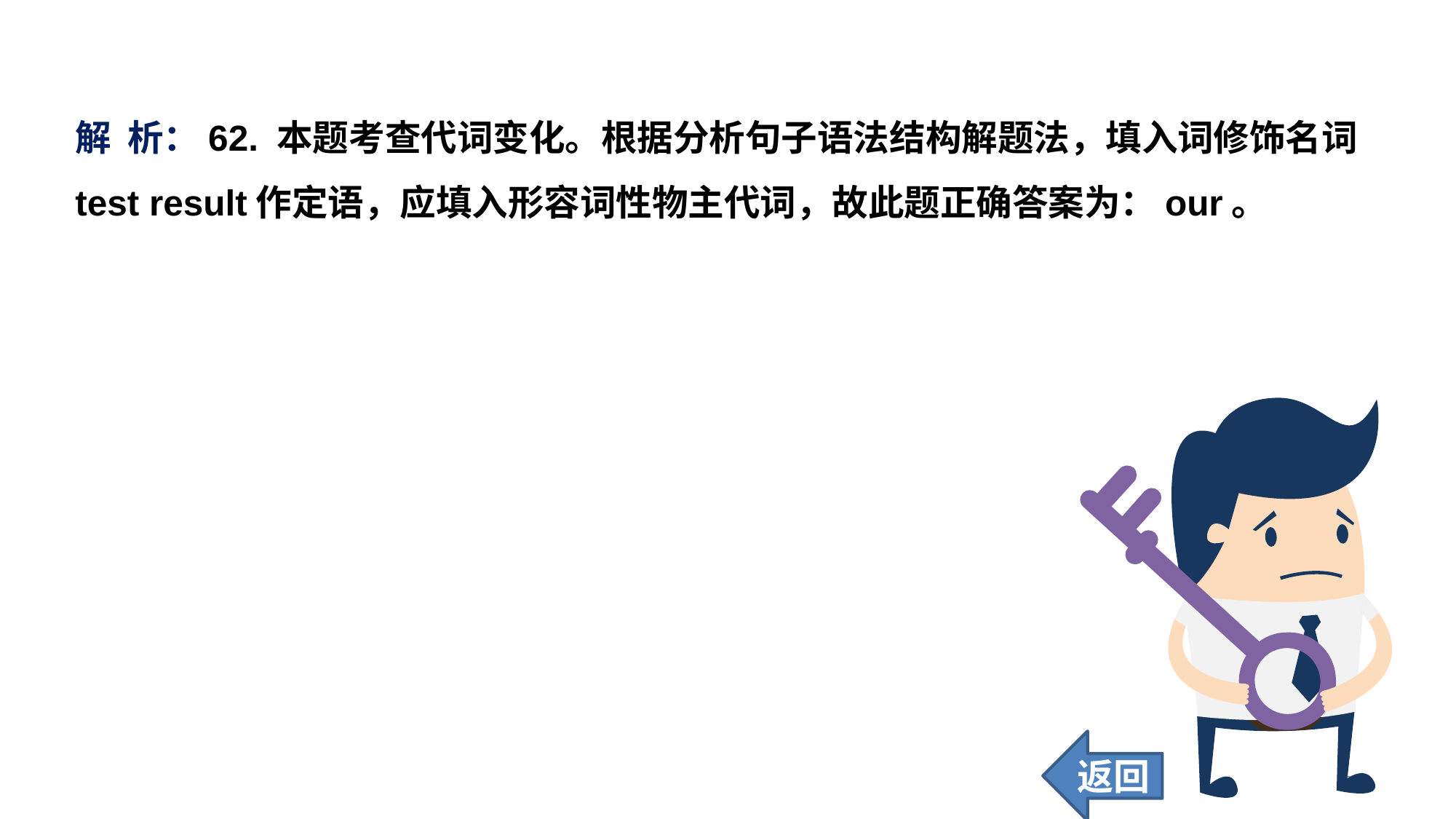

解  析：62. 本题考查代词变化。根据分析句子语法结构解题法，填入词修饰名词test result作定语，应填入形容词性物主代词，故此题正确答案为：our。

返回
275